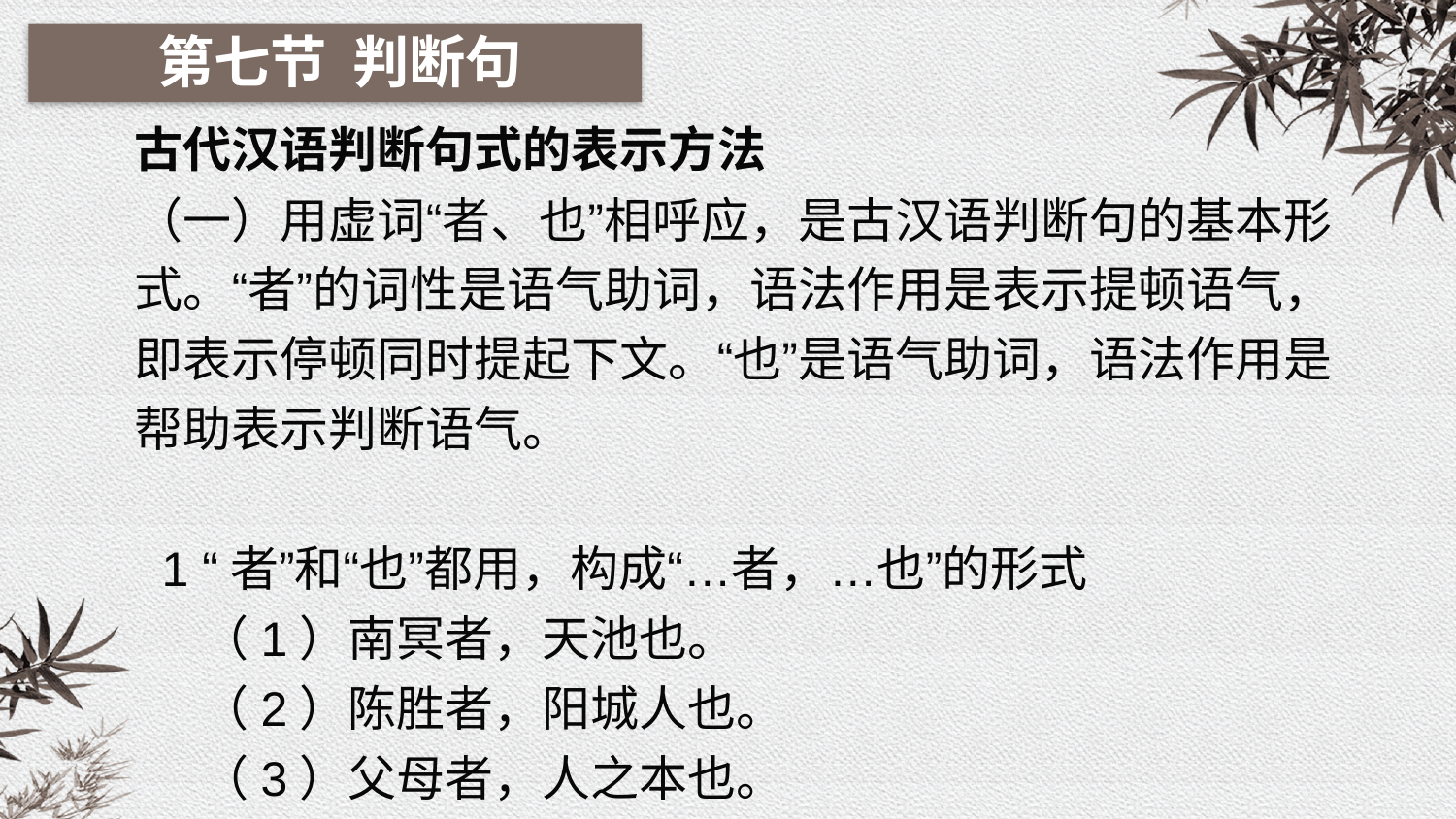

第七节  判断句

古代汉语判断句式的表示方法
（一）用虚词“者、也”相呼应，是古汉语判断句的基本形式。“者”的词性是语气助词，语法作用是表示提顿语气，即表示停顿同时提起下文。“也”是语气助词，语法作用是帮助表示判断语气。

  1 “者”和“也”都用，构成“…者，…也”的形式
    （1）南冥者，天池也。
    （2）陈胜者，阳城人也。
    （3）父母者，人之本也。